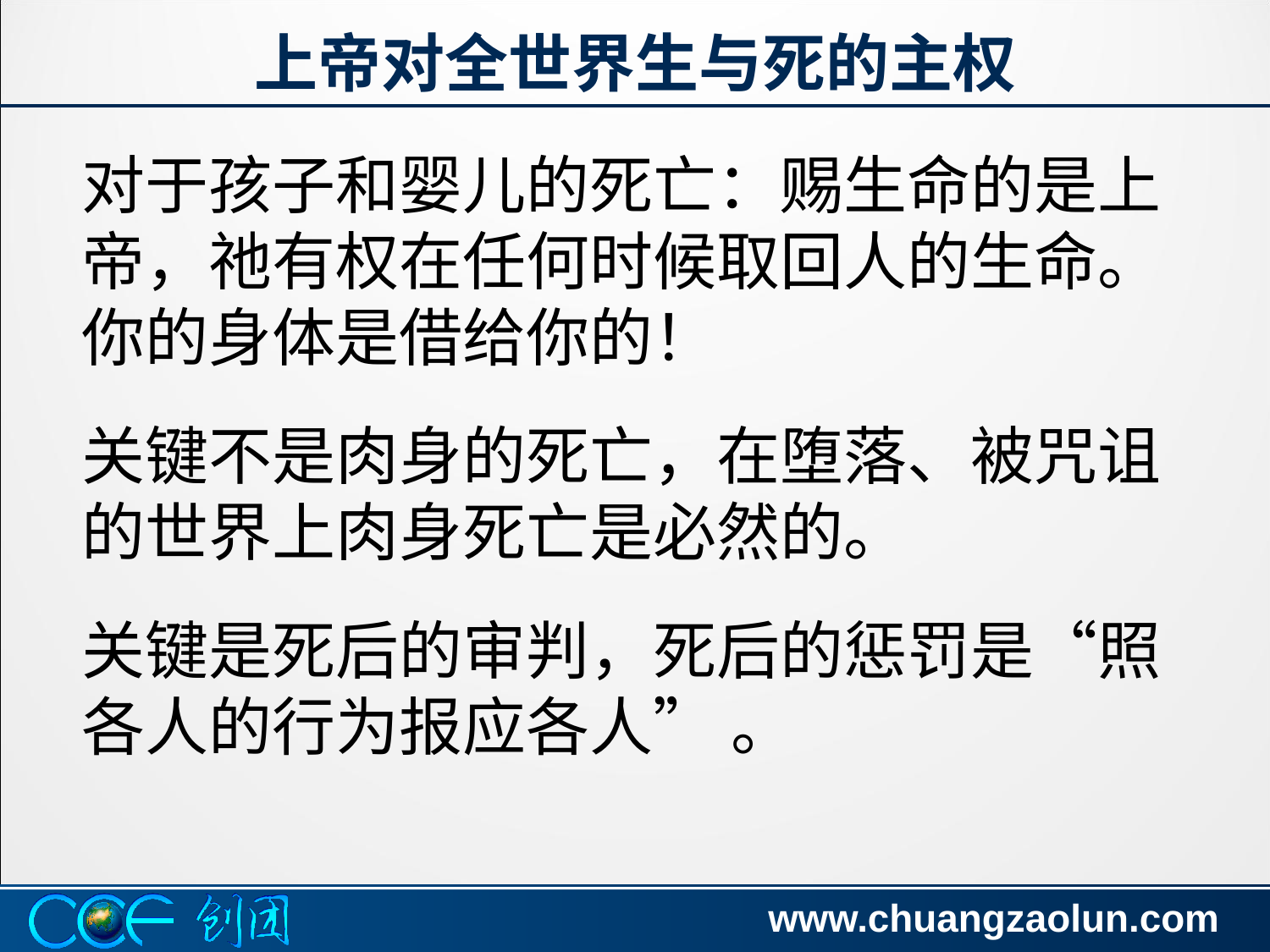

# 上帝对全世界生与死的主权
对于孩子和婴儿的死亡：赐生命的是上帝，祂有权在任何时候取回人的生命。你的身体是借给你的！

关键不是肉身的死亡，在堕落、被咒诅的世界上肉身死亡是必然的。

关键是死后的审判，死后的惩罚是“照各人的行为报应各人” 。